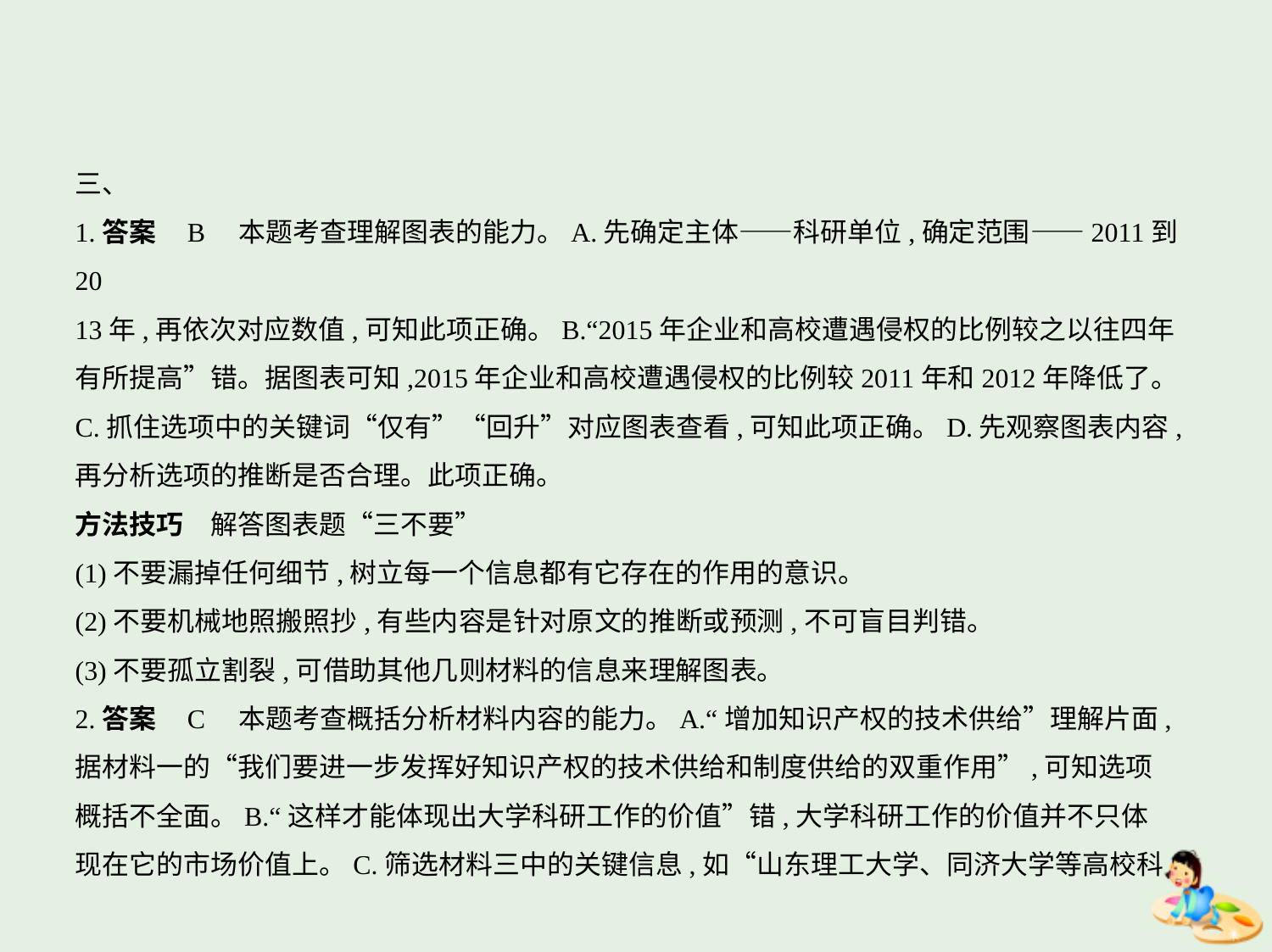

三、
1.答案    B　本题考查理解图表的能力。A.先确定主体——科研单位,确定范围——2011到20
13年,再依次对应数值,可知此项正确。B.“2015年企业和高校遭遇侵权的比例较之以往四年
有所提高”错。据图表可知,2015年企业和高校遭遇侵权的比例较2011年和2012年降低了。
C.抓住选项中的关键词“仅有”“回升”对应图表查看,可知此项正确。D.先观察图表内容,
再分析选项的推断是否合理。此项正确。
方法技巧　解答图表题“三不要”
(1)不要漏掉任何细节,树立每一个信息都有它存在的作用的意识。
(2)不要机械地照搬照抄,有些内容是针对原文的推断或预测,不可盲目判错。
(3)不要孤立割裂,可借助其他几则材料的信息来理解图表。
2.答案    C　本题考查概括分析材料内容的能力。A.“增加知识产权的技术供给”理解片面,
据材料一的“我们要进一步发挥好知识产权的技术供给和制度供给的双重作用”,可知选项
概括不全面。B.“这样才能体现出大学科研工作的价值”错,大学科研工作的价值并不只体
现在它的市场价值上。C.筛选材料三中的关键信息,如“山东理工大学、同济大学等高校科